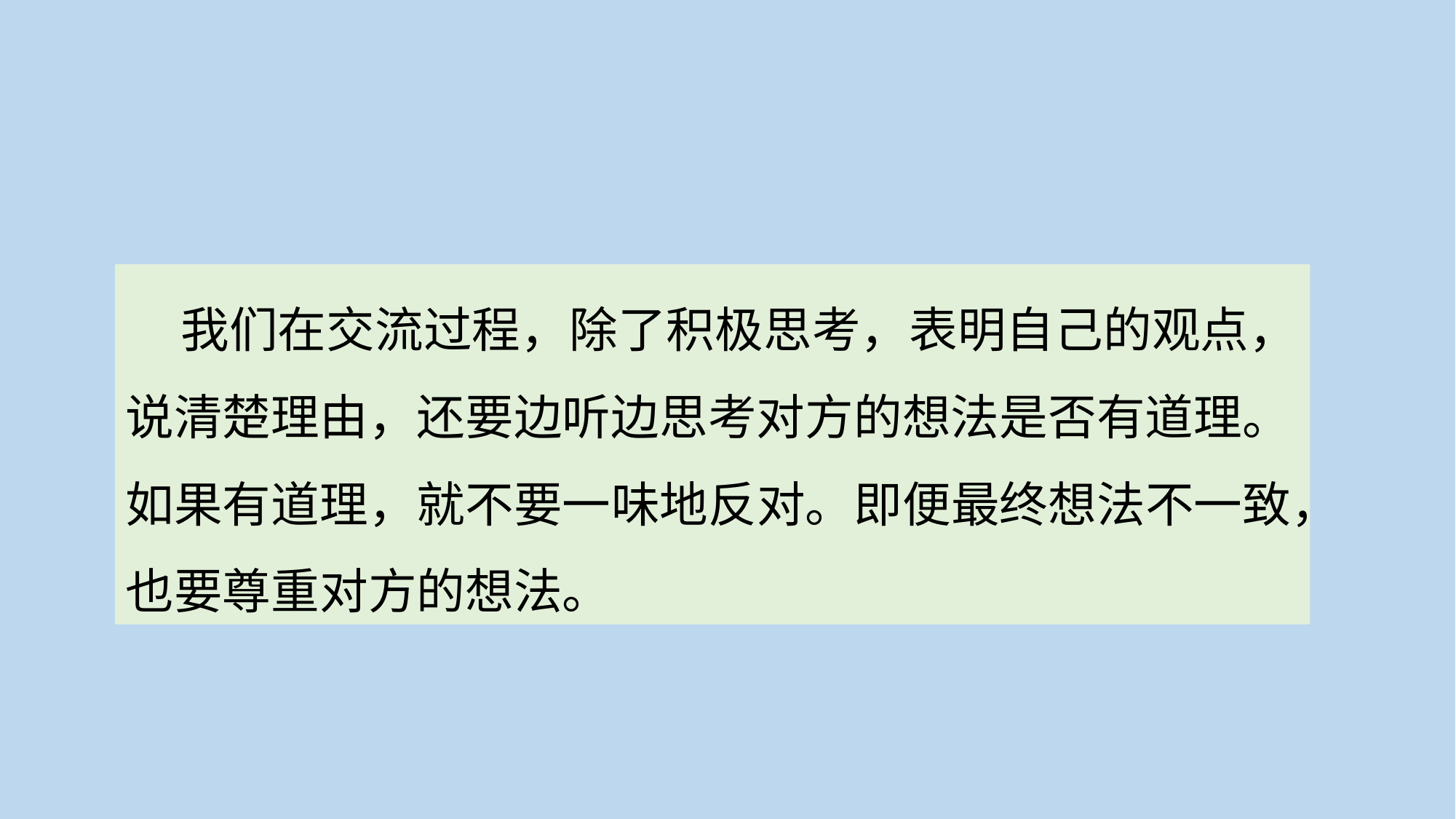

我们在交流过程，除了积极思考，表明自己的观点，说清楚理由，还要边听边思考对方的想法是否有道理。如果有道理，就不要一味地反对。即便最终想法不一致，也要尊重对方的想法。